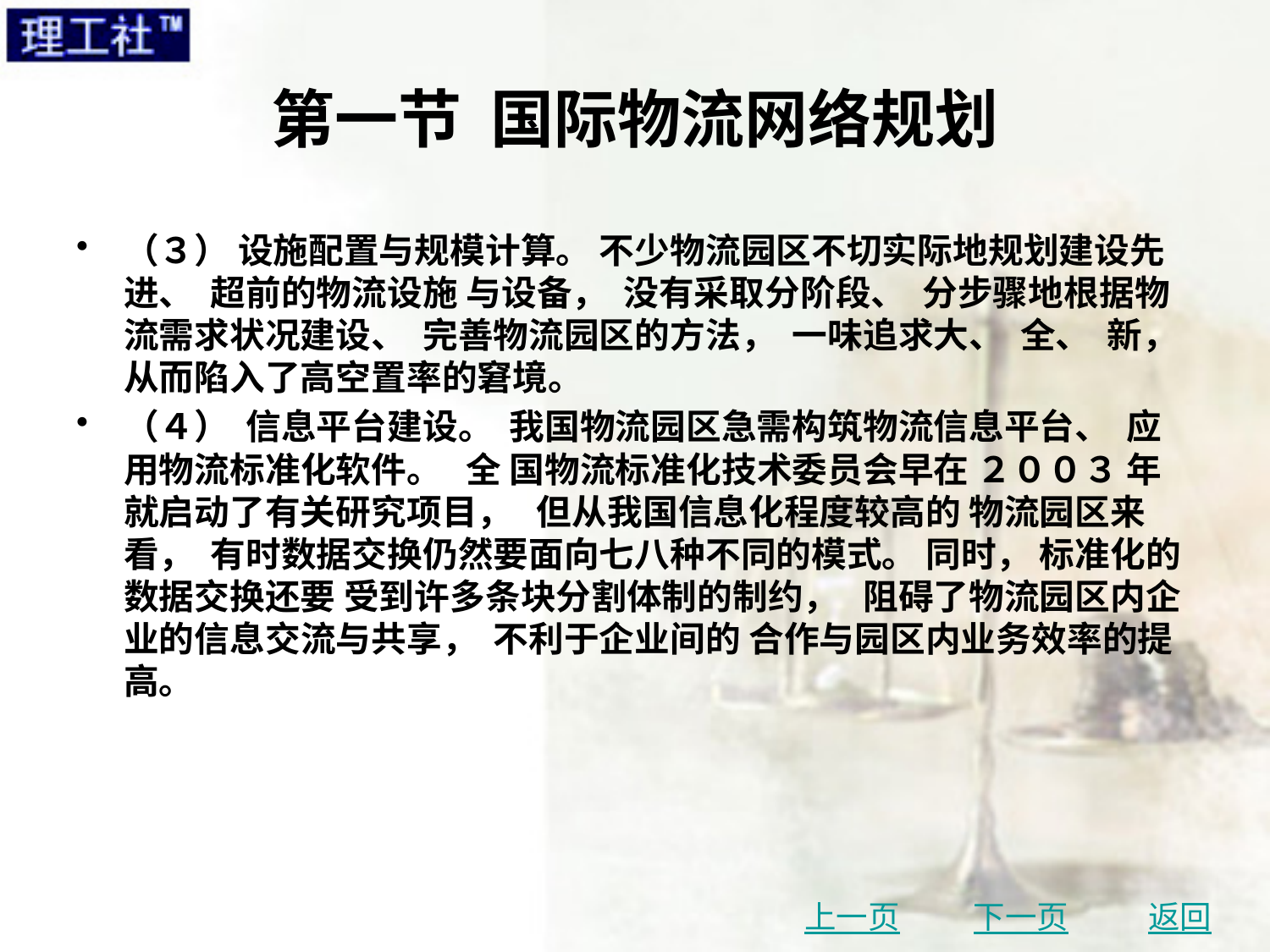

# 第一节  国际物流网络规划
（３） 设施配置与规模计算。 不少物流园区不切实际地规划建设先进、  超前的物流设施 与设备，  没有采取分阶段、  分步骤地根据物流需求状况建设、  完善物流园区的方法，  一味追求大、  全、  新，  从而陷入了高空置率的窘境。
（４）  信息平台建设。  我国物流园区急需构筑物流信息平台、  应用物流标准化软件。   全 国物流标准化技术委员会早在 ２００３ 年就启动了有关研究项目，   但从我国信息化程度较高的 物流园区来看，  有时数据交换仍然要面向七八种不同的模式。 同时， 标准化的数据交换还要 受到许多条块分割体制的制约，   阻碍了物流园区内企业的信息交流与共享，  不利于企业间的 合作与园区内业务效率的提高。

上一页
下一页
返回